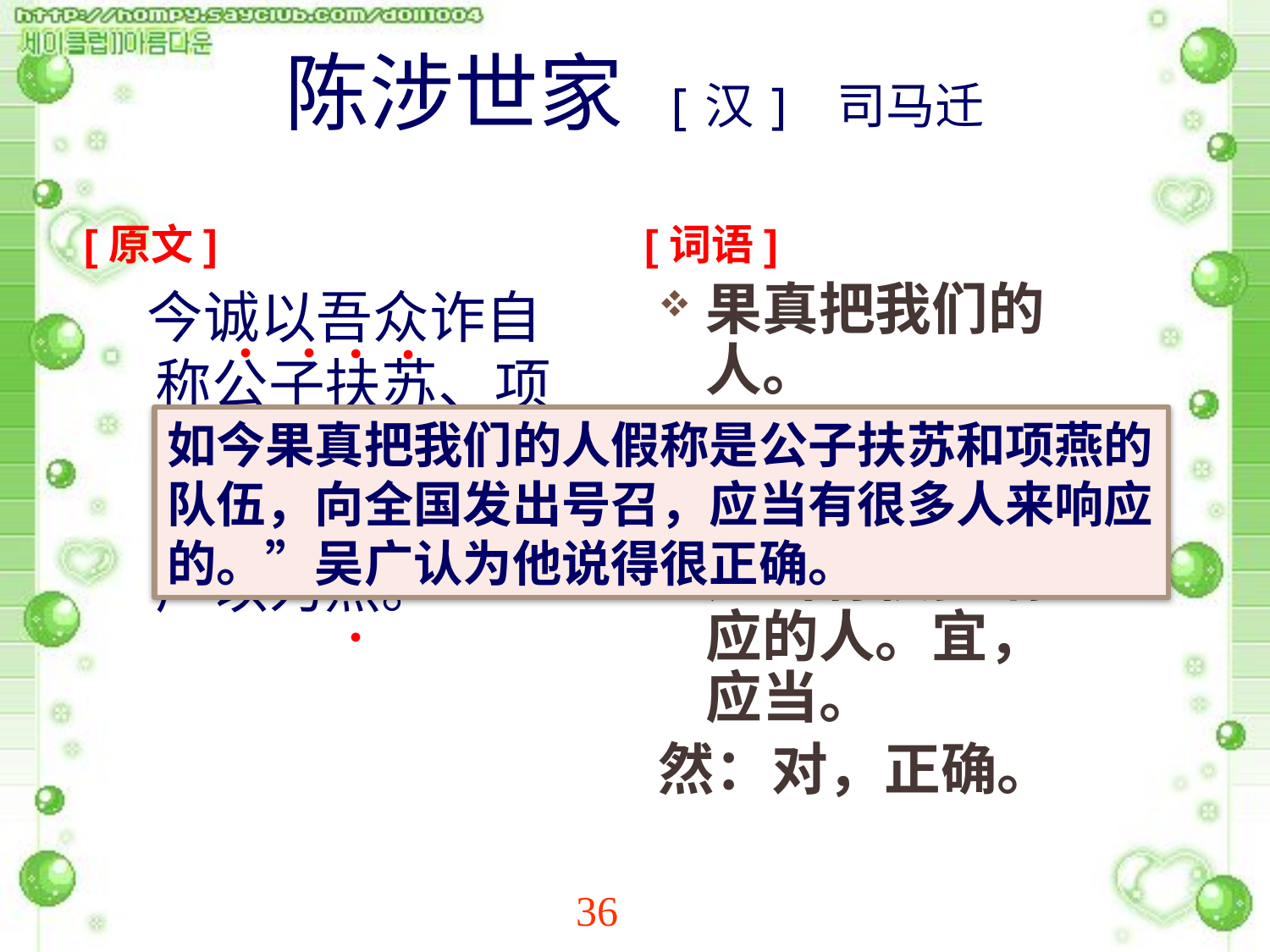

# 陈涉世家 [汉] 司马迁

[原文]
[词语]

  今诚以吾众诈自称公子扶苏、项燕，为天下唱，宜多应者。”吴广以为然。
果真把我们的人。
唱，同“倡”，首发。
应当有很多响应的人。宜，应当。
然：对，正确。

●
●
●
●
如今果真把我们的人假称是公子扶苏和项燕的队伍，向全国发出号召，应当有很多人来响应的。”吴广认为他说得很正确。

●
●
●
●
●
●
36